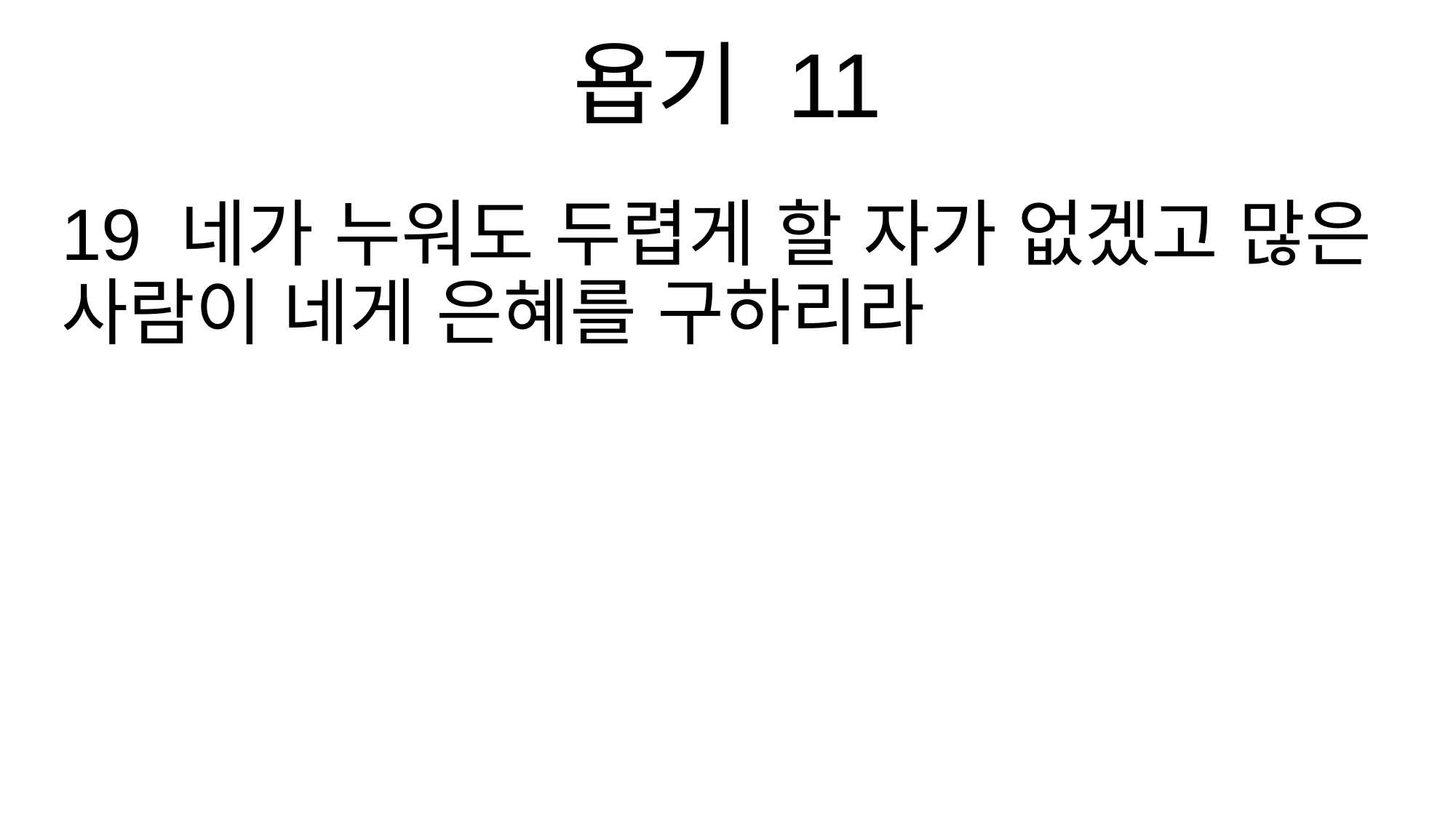

욥기 11
19 네가 누워도 두렵게 할 자가 없겠고 많은 사람이 네게 은혜를 구하리라